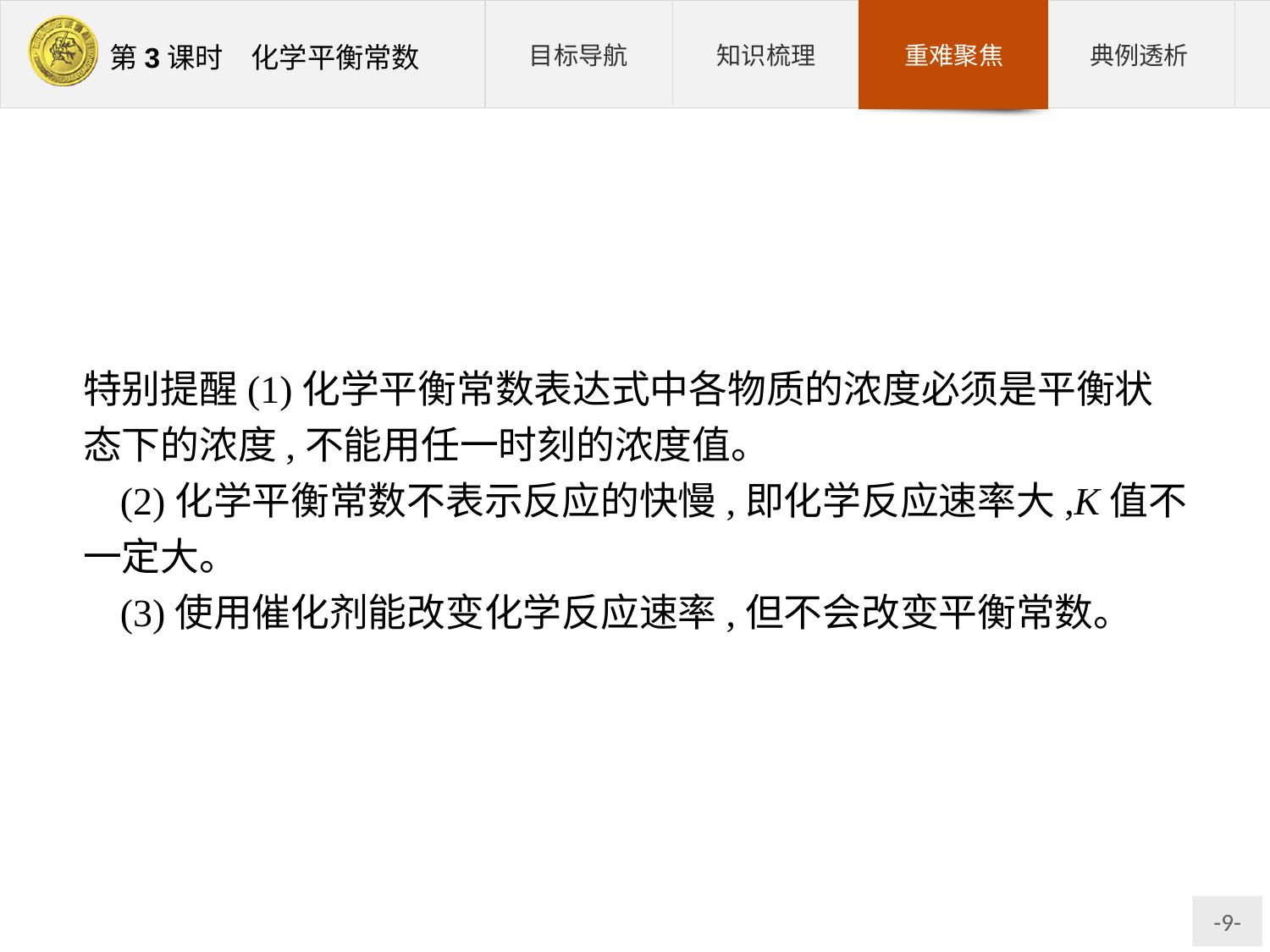

特别提醒(1)化学平衡常数表达式中各物质的浓度必须是平衡状态下的浓度,不能用任一时刻的浓度值。
(2)化学平衡常数不表示反应的快慢,即化学反应速率大,K值不一定大。
(3)使用催化剂能改变化学反应速率,但不会改变平衡常数。